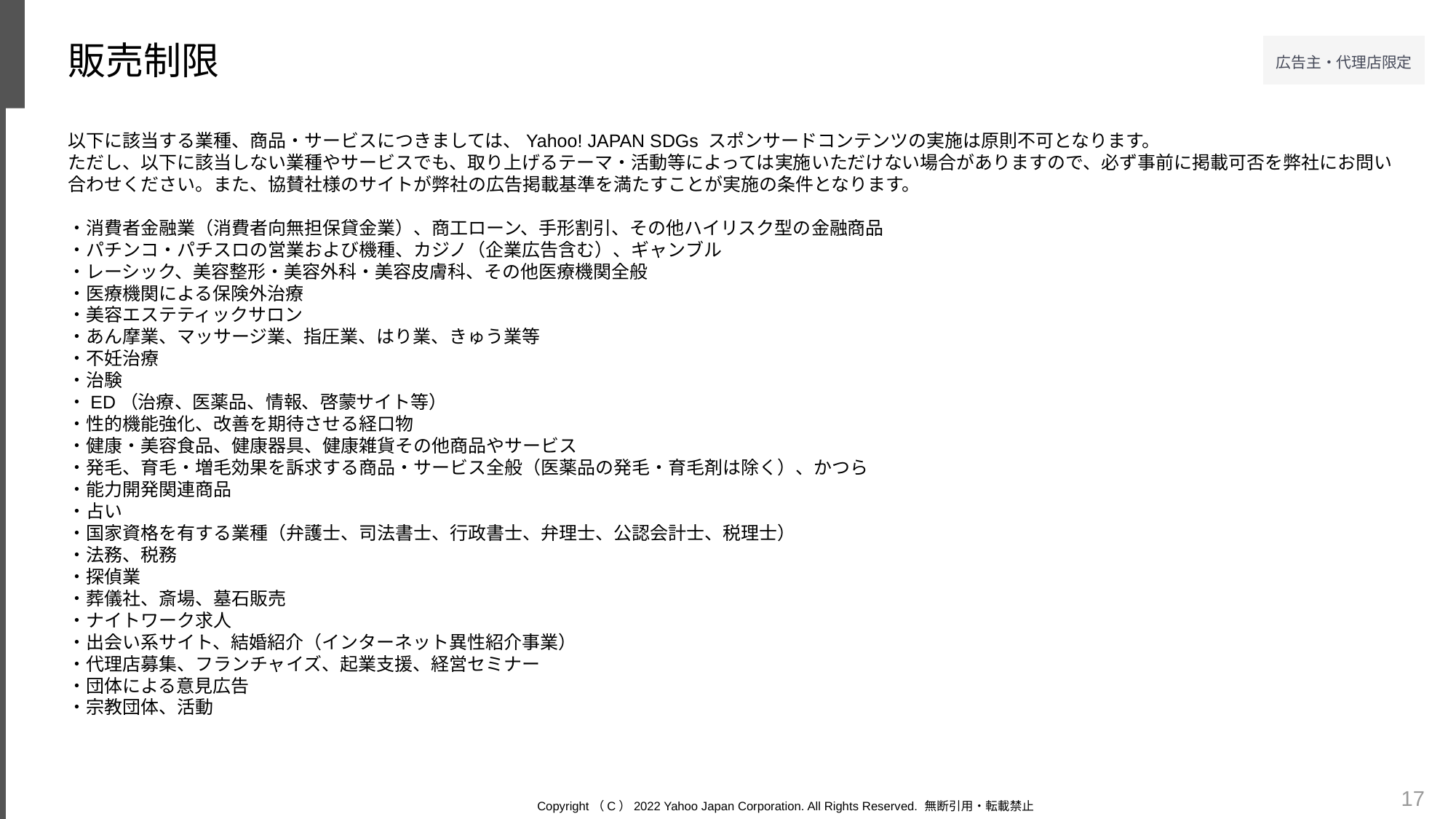

販売制限
以下に該当する業種、商品・サービスにつきましては、Yahoo! JAPAN SDGs スポンサードコンテンツの実施は原則不可となります。​
ただし、以下に該当しない業種やサービスでも、取り上げるテーマ・活動等によっては実施いただけない場合がありますので、必ず事前に掲載可否を弊社にお問い合わせください。また、協賛社様のサイトが弊社の広告掲載基準を満たすことが実施の条件となります。​
​
・消費者金融業（消費者向無担保貸金業）、商工ローン、手形割引、その他ハイリスク型の金融商品​
・パチンコ・パチスロの営業および機種、カジノ（企業広告含む）、ギャンブル​
・レーシック、美容整形・美容外科・美容皮膚科、その他医療機関全般​
・医療機関による保険外治療​
・美容エステティックサロン​
・あん摩業、マッサージ業、指圧業、はり業、きゅう業等​
・不妊治療​
・治験​
・ED（治療、医薬品、情報、啓蒙サイト等）​
・性的機能強化、改善を期待させる経口物​
・健康・美容食品、健康器具、健康雑貨その他商品やサービス​
・発毛、育毛・増毛効果を訴求する商品・サービス全般（医薬品の発毛・育毛剤は除く）、かつら​
・能力開発関連商品​
・占い​
・国家資格を有する業種（弁護士、司法書士、行政書士、弁理士、公認会計士、税理士）​
・法務、税務​
・探偵業​
・葬儀社、斎場、墓石販売​
・ナイトワーク求人​
・出会い系サイト、結婚紹介（インターネット異性紹介事業）​
・代理店募集、フランチャイズ、起業支援、経営セミナー​
・団体による意見広告​
・宗教団体、活動

17
Copyright（C）2022 Yahoo Japan Corporation. All Rights Reserved. 無断引用・転載禁止